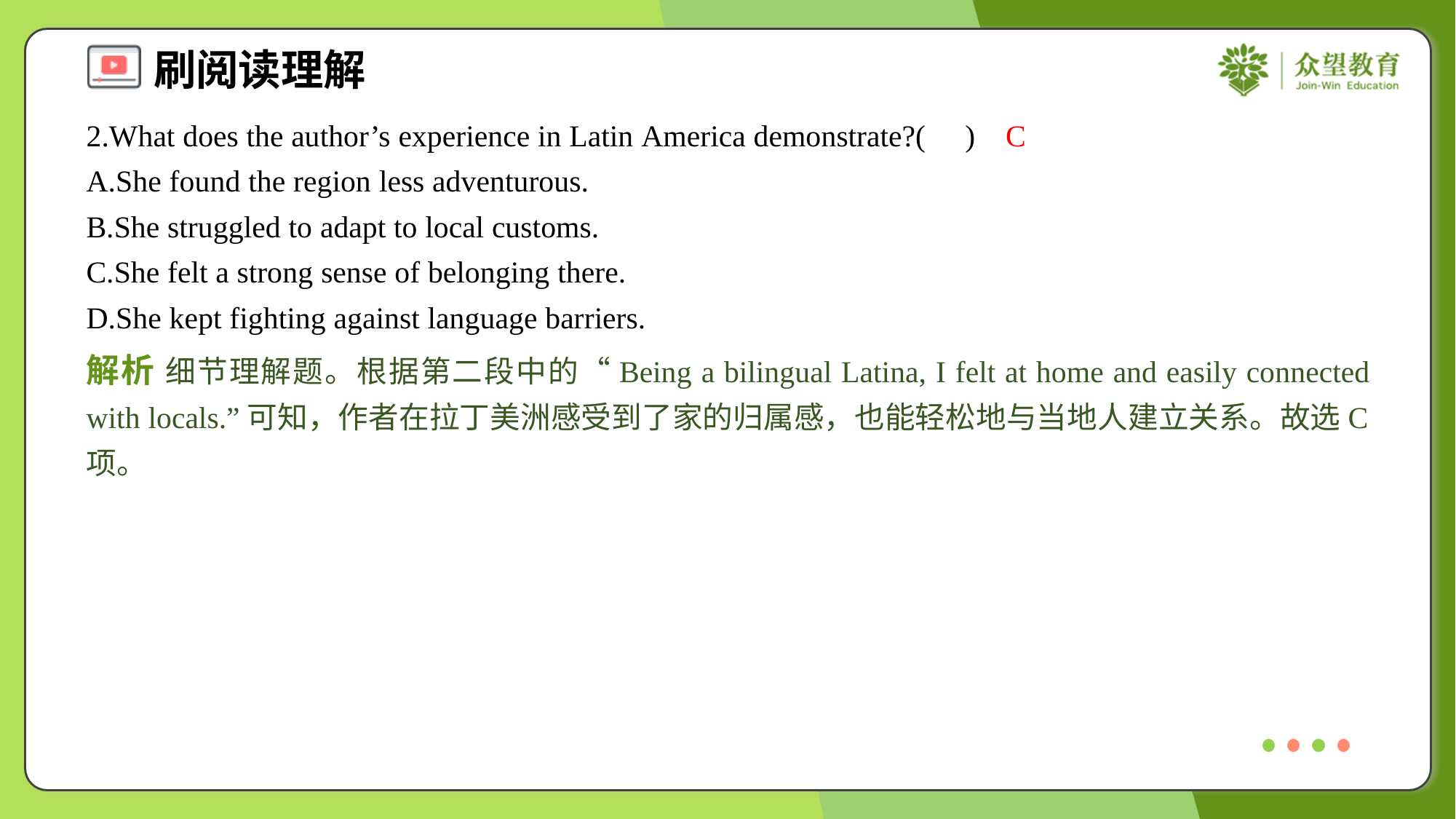

2.What does the author’s experience in Latin America demonstrate?(     )
C
A.She found the region less adventurous.
B.She struggled to adapt to local customs.
C.She felt a strong sense of belonging there.
D.She kept fighting against language barriers.
解析 细节理解题。根据第二段中的“Being a bilingual Latina, I felt at home and easily connected with locals.”可知，作者在拉丁美洲感受到了家的归属感，也能轻松地与当地人建立关系。故选C项。